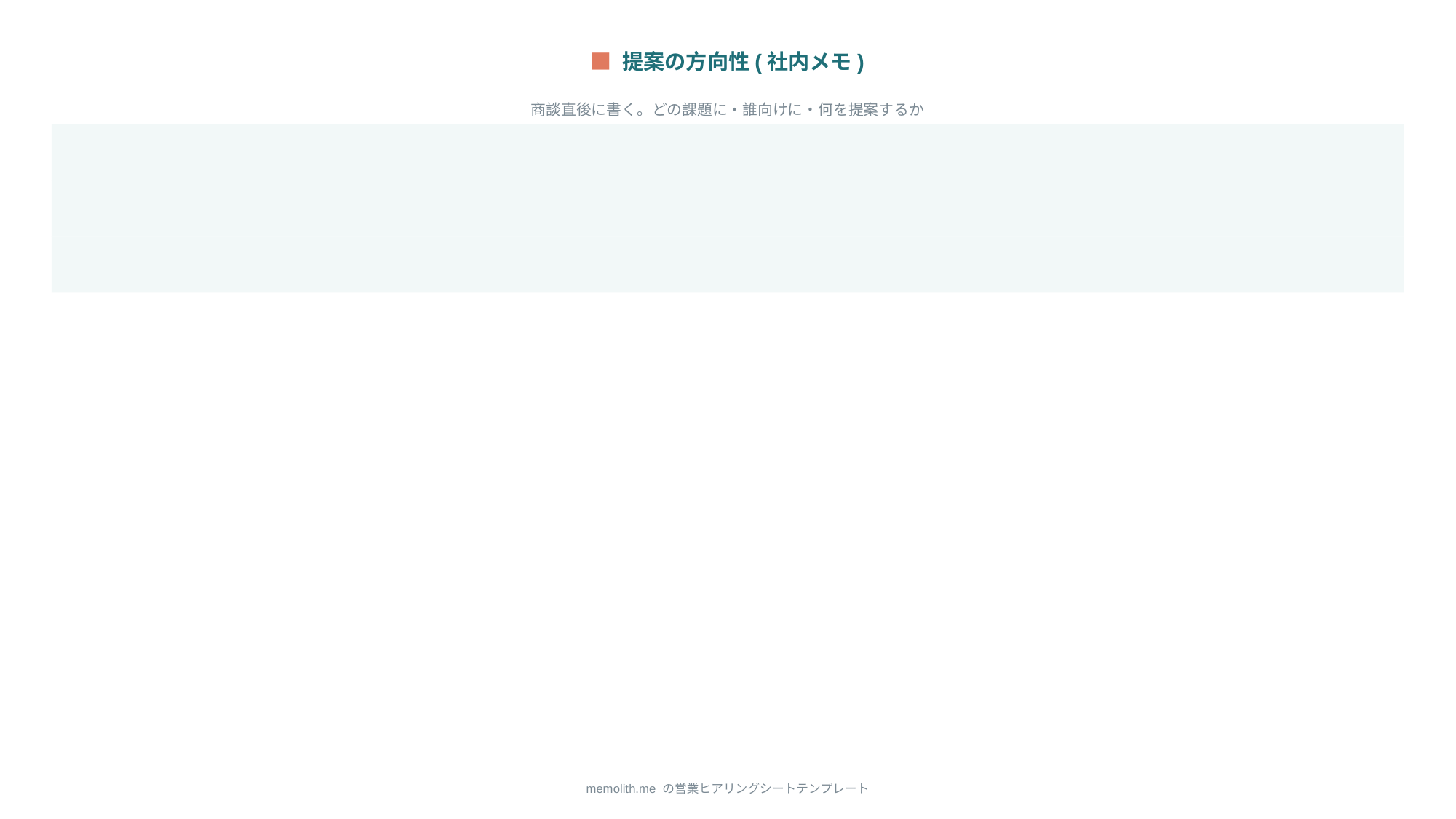

■ 提案の方向性(社内メモ)
商談直後に書く。どの課題に・誰向けに・何を提案するか

memolith.me の営業ヒアリングシートテンプレート